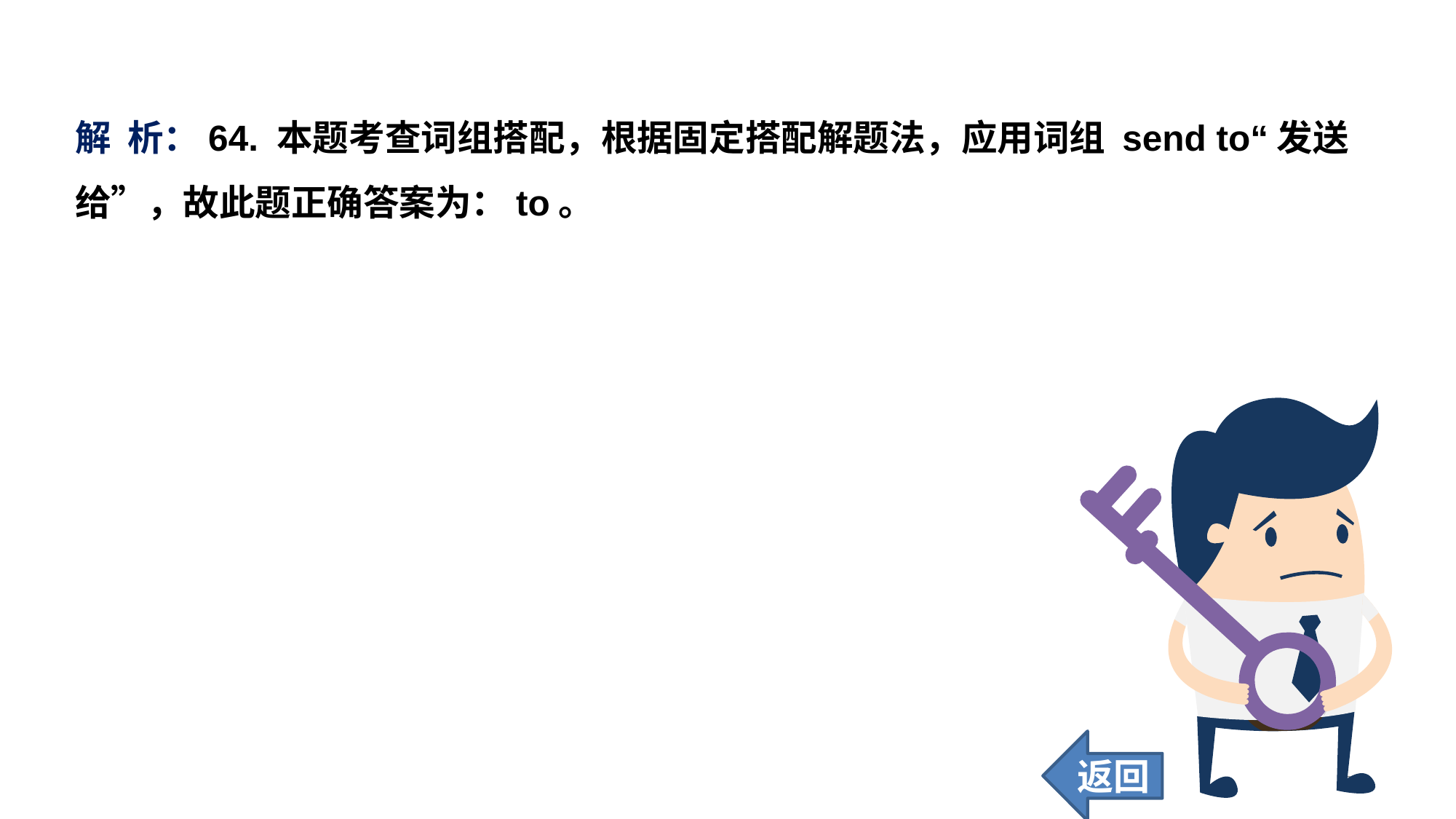

解  析：64. 本题考查词组搭配，根据固定搭配解题法，应用词组 send to“发送给”，故此题正确答案为：to。

返回
265